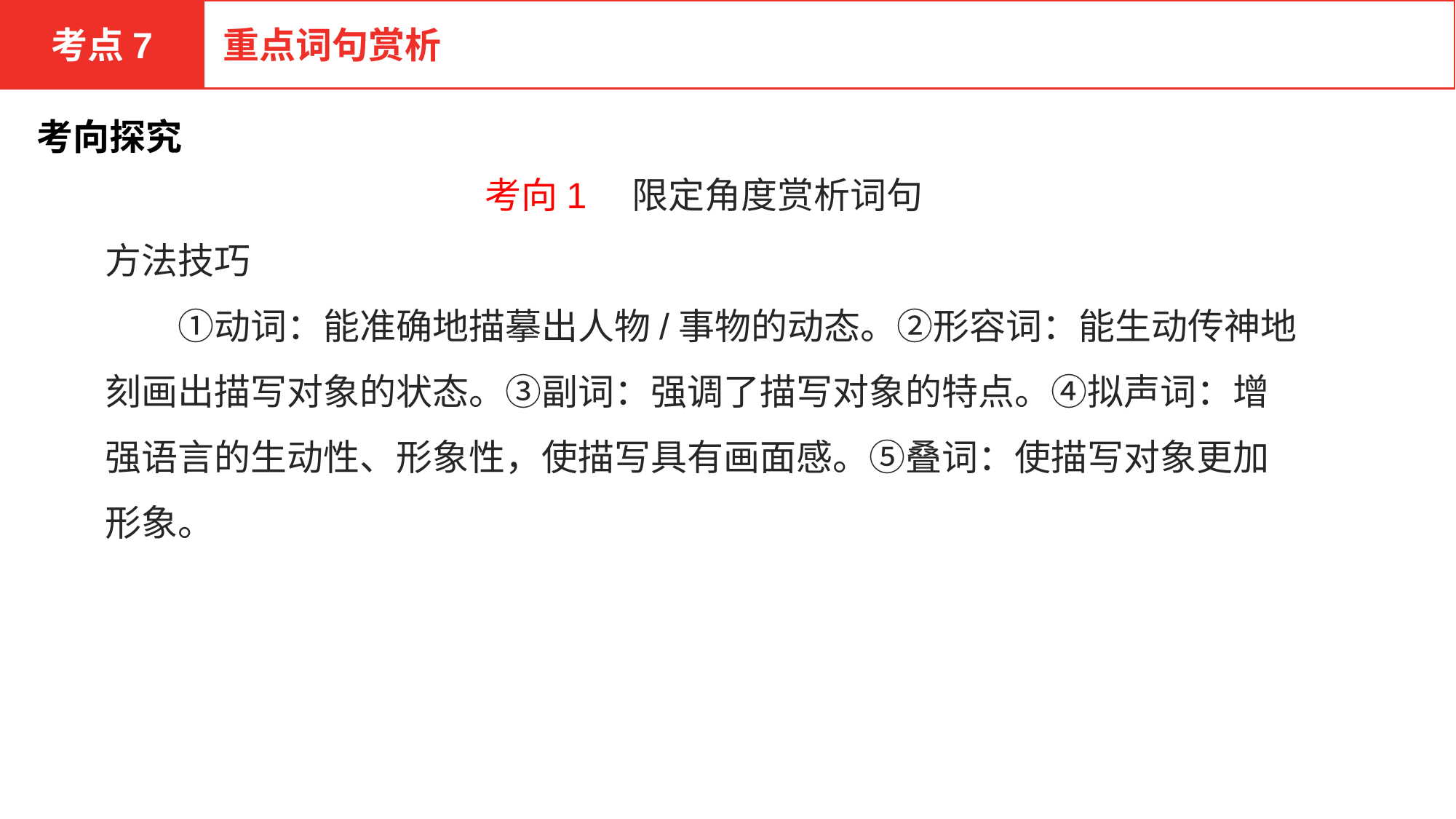

考点7
重点词句赏析
考向探究
考向1　限定角度赏析词句
方法技巧
　　①动词：能准确地描摹出人物/事物的动态。②形容词：能生动传神地刻画出描写对象的状态。③副词：强调了描写对象的特点。④拟声词：增强语言的生动性、形象性，使描写具有画面感。⑤叠词：使描写对象更加形象。